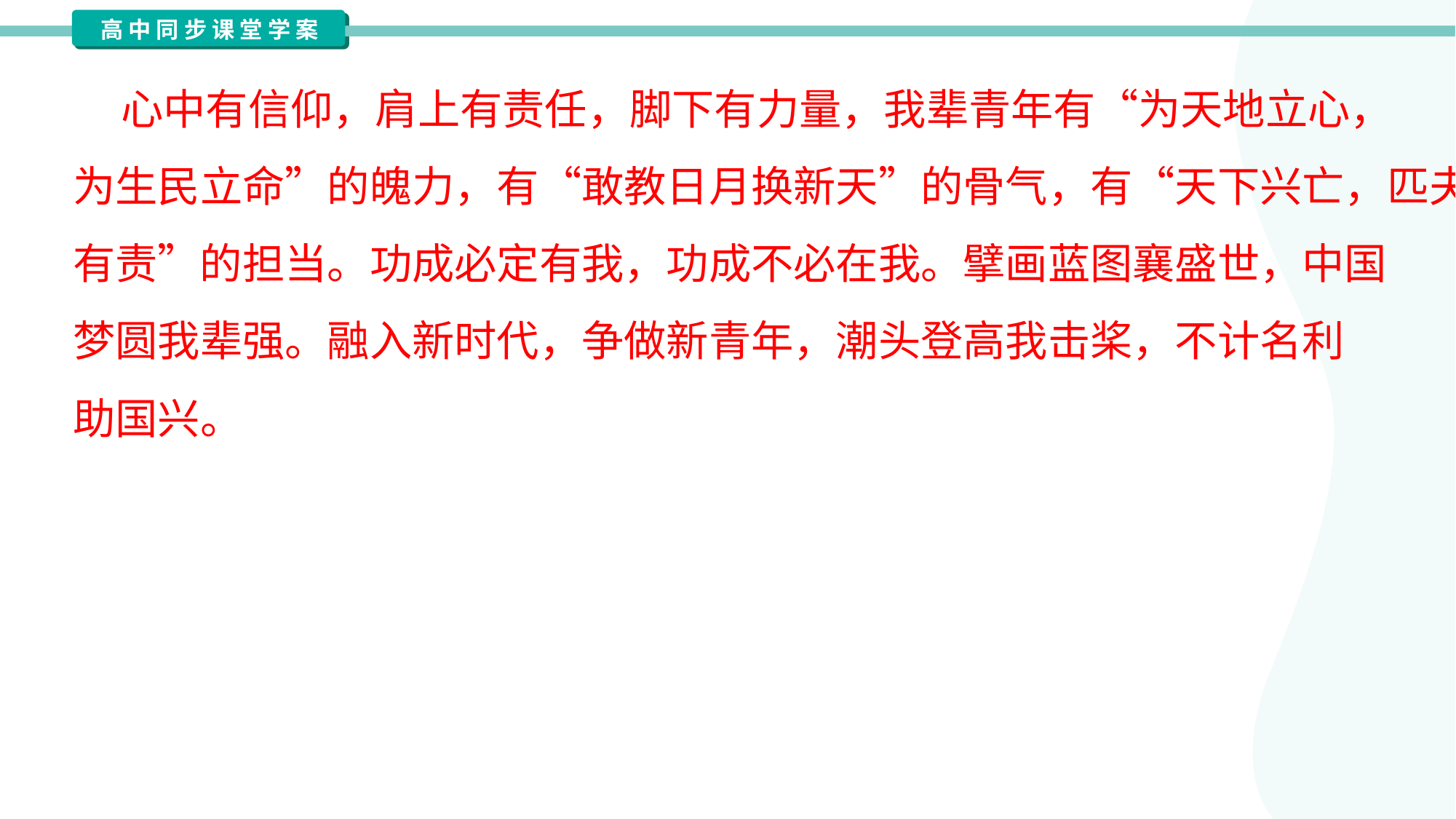

心中有信仰，肩上有责任，脚下有力量，我辈青年有“为天地立心，
为生民立命”的魄力，有“敢教日月换新天”的骨气，有“天下兴亡，匹夫
有责”的担当。功成必定有我，功成不必在我。擘画蓝图襄盛世，中国
梦圆我辈强。融入新时代，争做新青年，潮头登高我击桨，不计名利
助国兴。